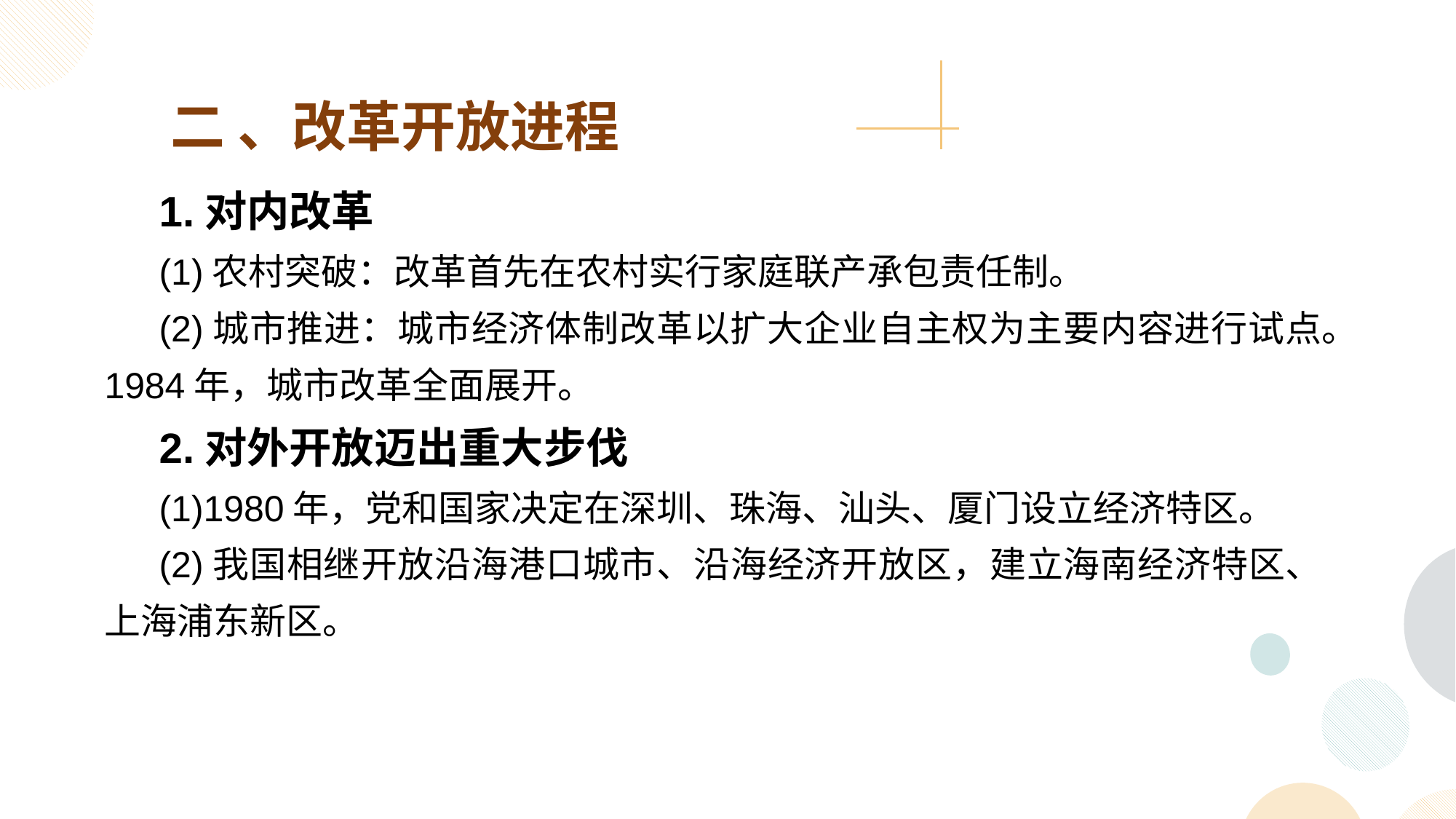

二 、改革开放进程
1.对内改革
(1)农村突破：改革首先在农村实行家庭联产承包责任制。
(2)城市推进：城市经济体制改革以扩大企业自主权为主要内容进行试点。1984年，城市改革全面展开。
2.对外开放迈出重大步伐
(1)1980年，党和国家决定在深圳、珠海、汕头、厦门设立经济特区。
(2)我国相继开放沿海港口城市、沿海经济开放区，建立海南经济特区、上海浦东新区。